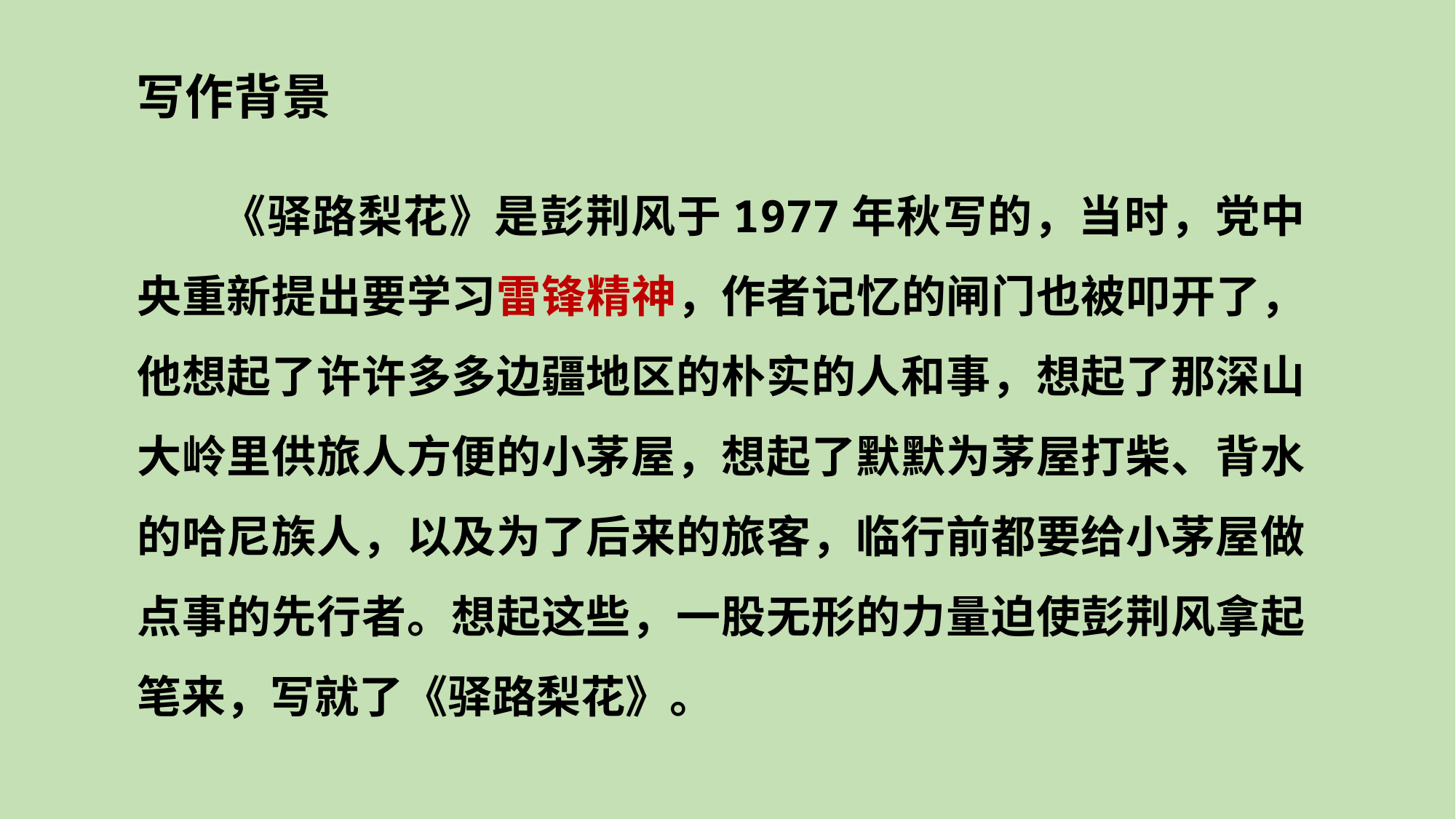

写作背景
《驿路梨花》是彭荆风于1977年秋写的，当时，党中央重新提出要学习雷锋精神，作者记忆的闸门也被叩开了，他想起了许许多多边疆地区的朴实的人和事，想起了那深山大岭里供旅人方便的小茅屋，想起了默默为茅屋打柴、背水的哈尼族人，以及为了后来的旅客，临行前都要给小茅屋做点事的先行者。想起这些，一股无形的力量迫使彭荆风拿起笔来，写就了《驿路梨花》。